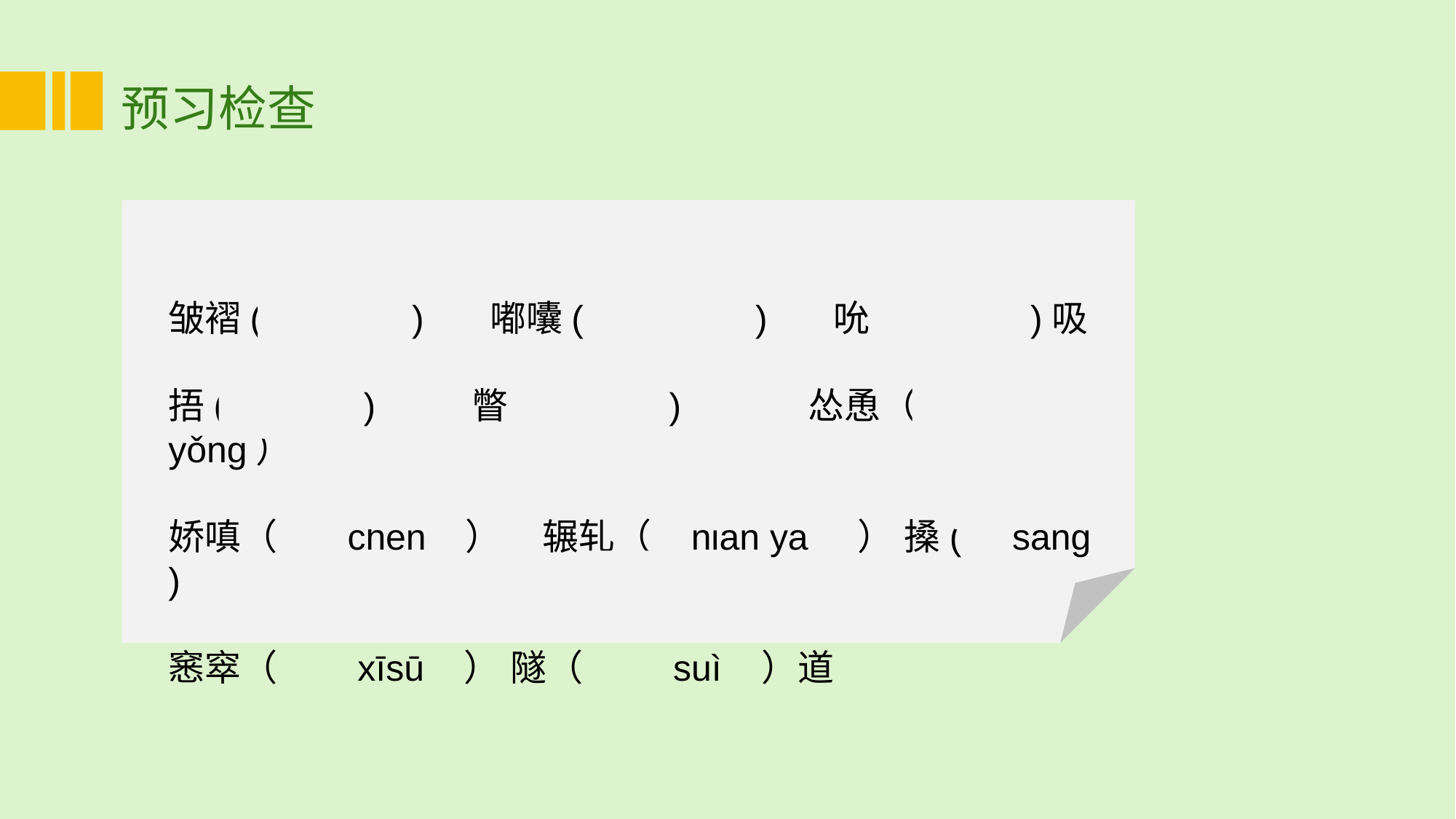

预习检查

皱褶(    zhě     ) 　 嘟囔(  dū nang  )　  吮(    shǔn  )吸

捂(    wǔ     )　     瞥(     piē    )　        怂恿（sǒng yǒng）

娇嗔（      chēn   ）    辗轧（   niǎn yà    ） 搡(     sǎng    )

窸窣（       xīsū   ） 隧（        suì   ）道